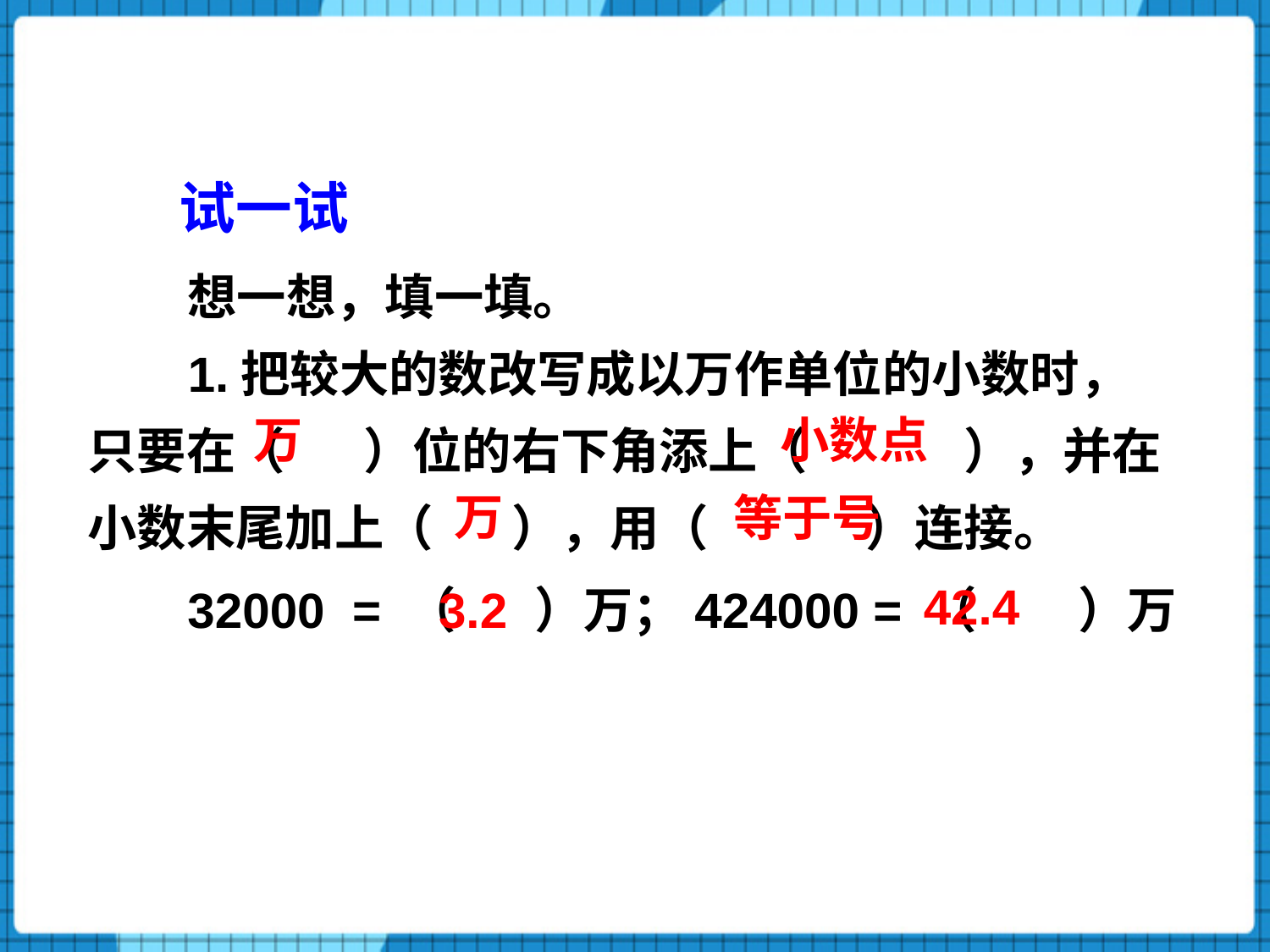

试一试
想一想，填一填。
1.把较大的数改写成以万作单位的小数时，只要在（       ）位的右下角添上（              ），并在小数末尾加上（       ），用（              ）连接。
万
小数点
万
等于号
42.4
32000  = （       ）万；424000 = （         ）万
3.2